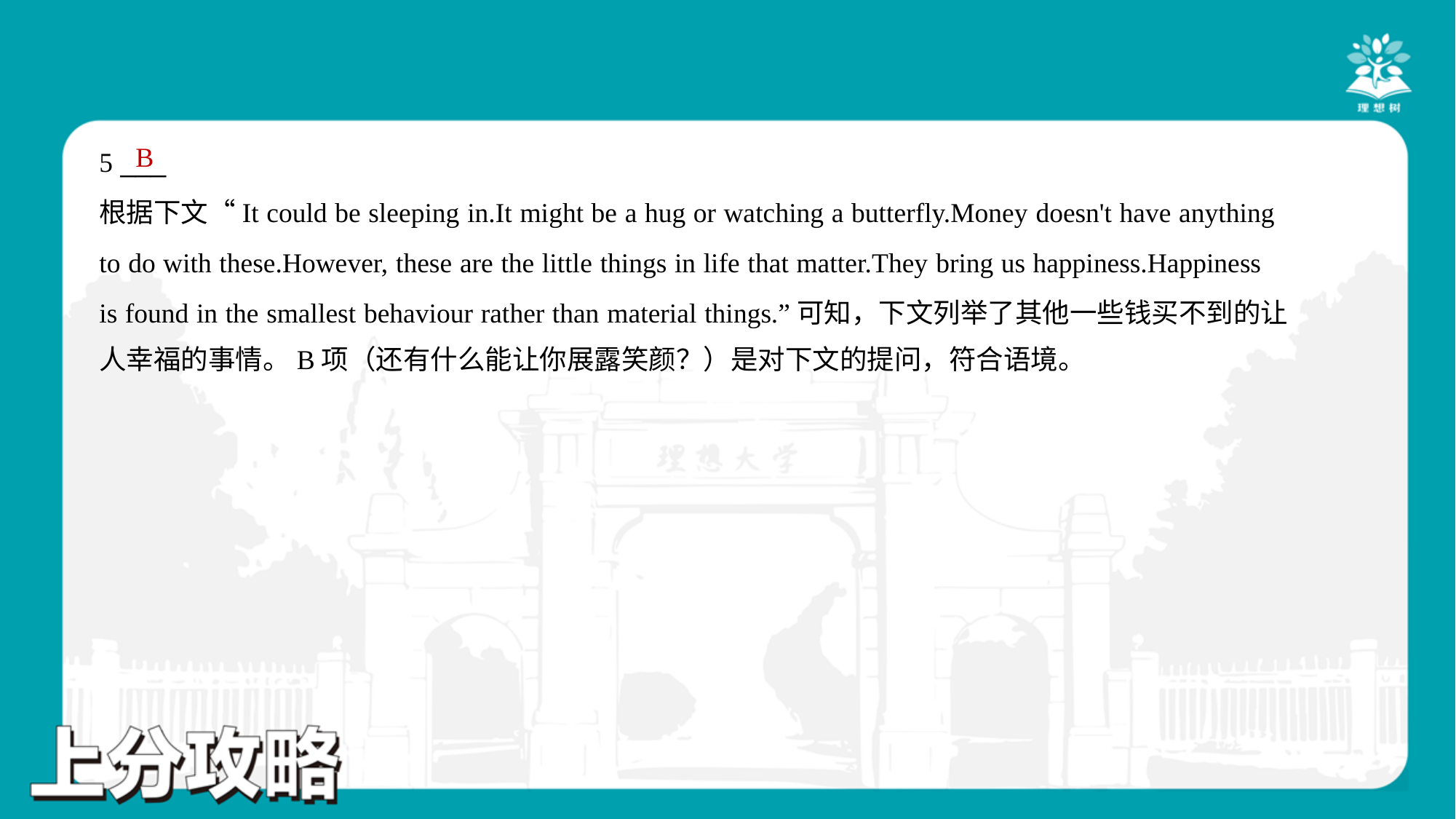

B
5 ___
根据下文“It could be sleeping in.It might be a hug or watching a butterfly.Money doesn't have anything
to do with these.However, these are the little things in life that matter.They bring us happiness.Happiness
is found in the smallest behaviour rather than material things.”可知，下文列举了其他一些钱买不到的让
人幸福的事情。B项（还有什么能让你展露笑颜？）是对下文的提问，符合语境。